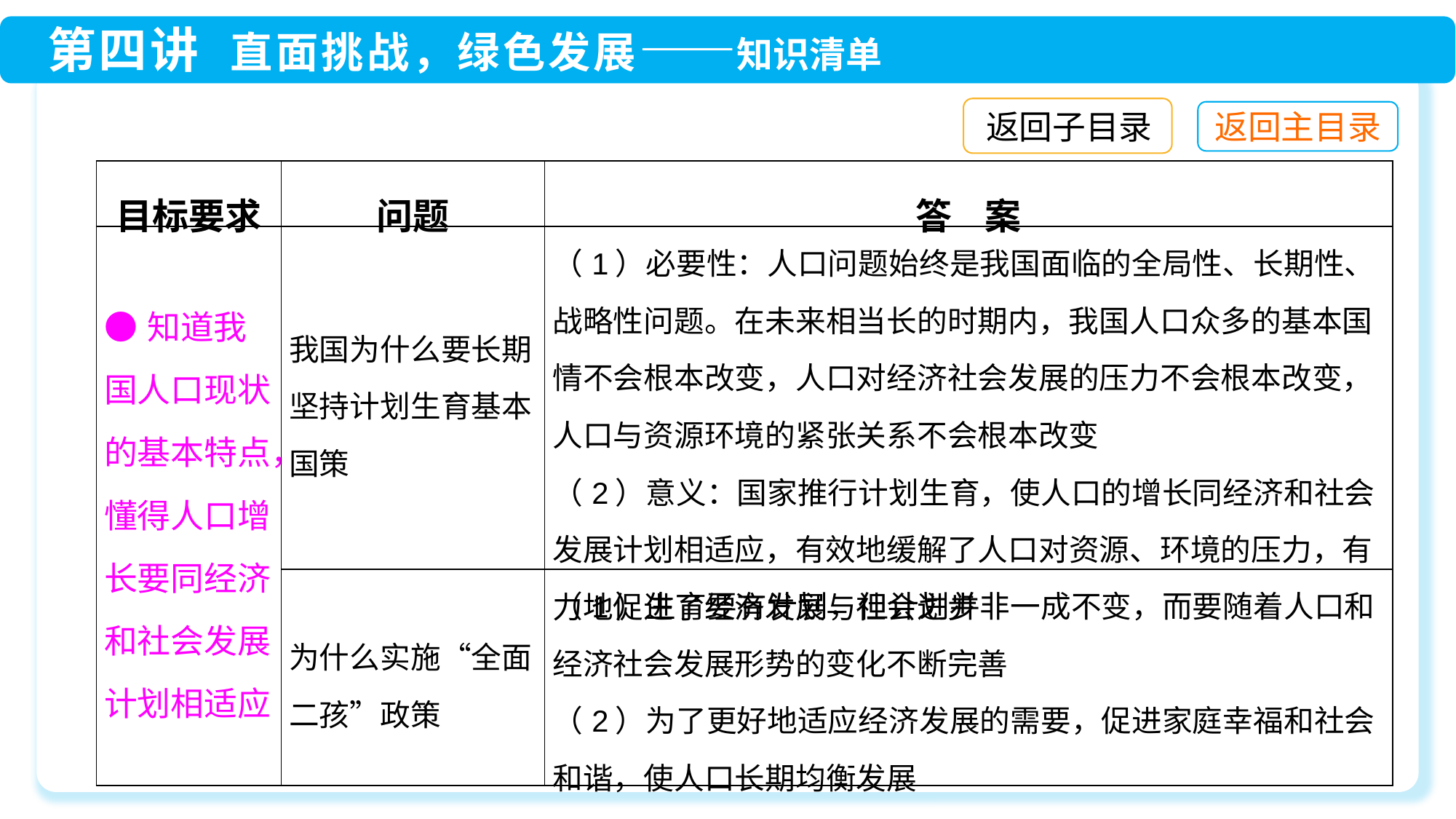

返回子目录
| 目标要求 | 问题 | 答 案 |
| --- | --- | --- |
| ●知道我国人口现状的基本特点，懂得人口增长要同经济和社会发展计划相适应 | 我国为什么要长期坚持计划生育基本国策 | （1）必要性：人口问题始终是我国面临的全局性、长期性、战略性问题。在未来相当长的时期内，我国人口众多的基本国情不会根本改变，人口对经济社会发展的压力不会根本改变，人口与资源环境的紧张关系不会根本改变 （2）意义：国家推行计划生育，使人口的增长同经济和社会发展计划相适应，有效地缓解了人口对资源、环境的压力，有力地促进了经济发展与社会进步 |
|  | 为什么实施“全面二孩”政策 | （1）生育要有计划，但计划并非一成不变，而要随着人口和经济社会发展形势的变化不断完善 （2）为了更好地适应经济发展的需要，促进家庭幸福和社会和谐，使人口长期均衡发展 |